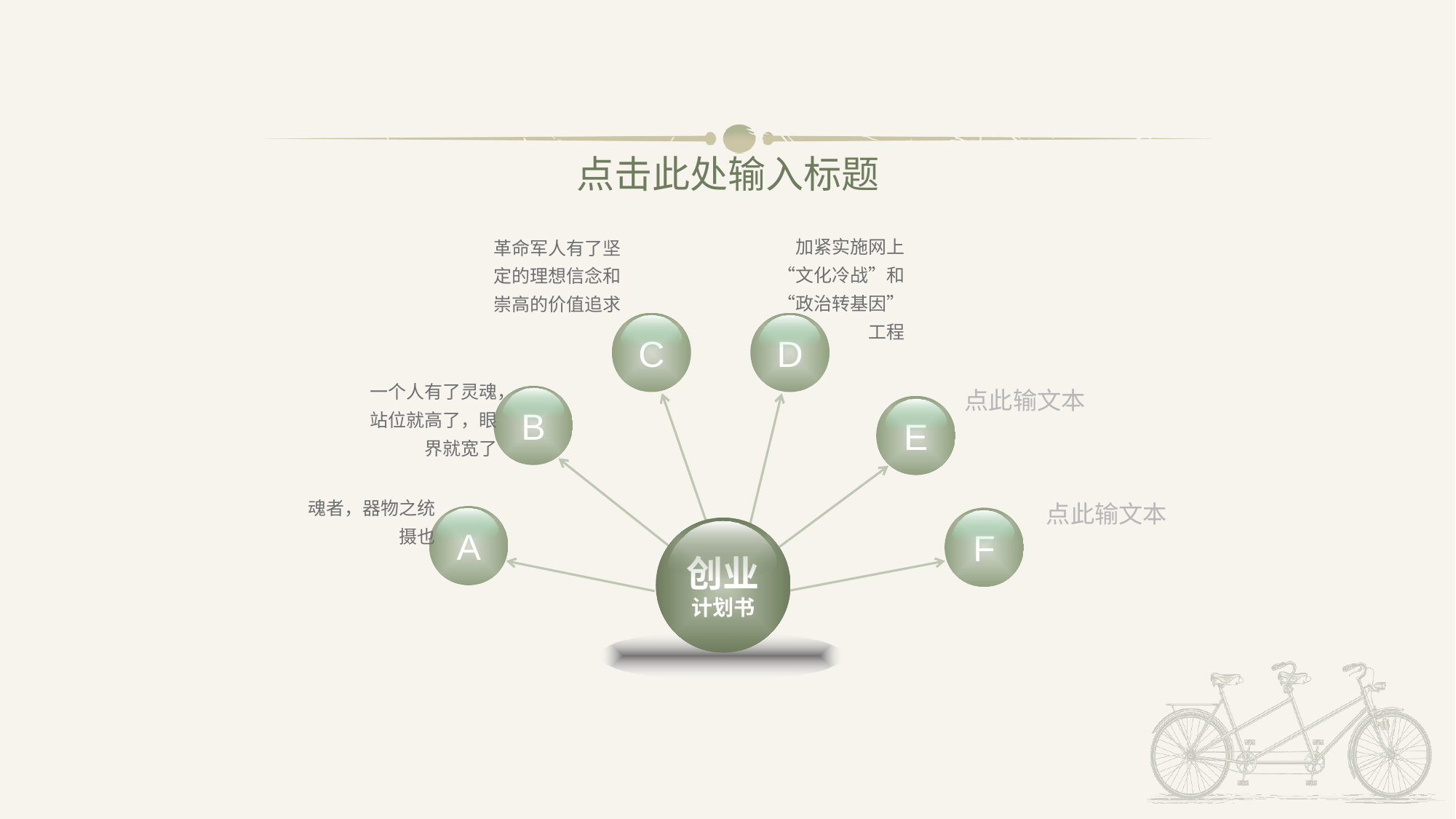

点击此处输入标题
加紧实施网上“文化冷战”和“政治转基因”工程
革命军人有了坚定的理想信念和崇高的价值追求
C
D

一个人有了灵魂，站位就高了，眼界就宽了
点此输文本
B

E

魂者，器物之统摄也
点此输文本
A
F

创业
计划书